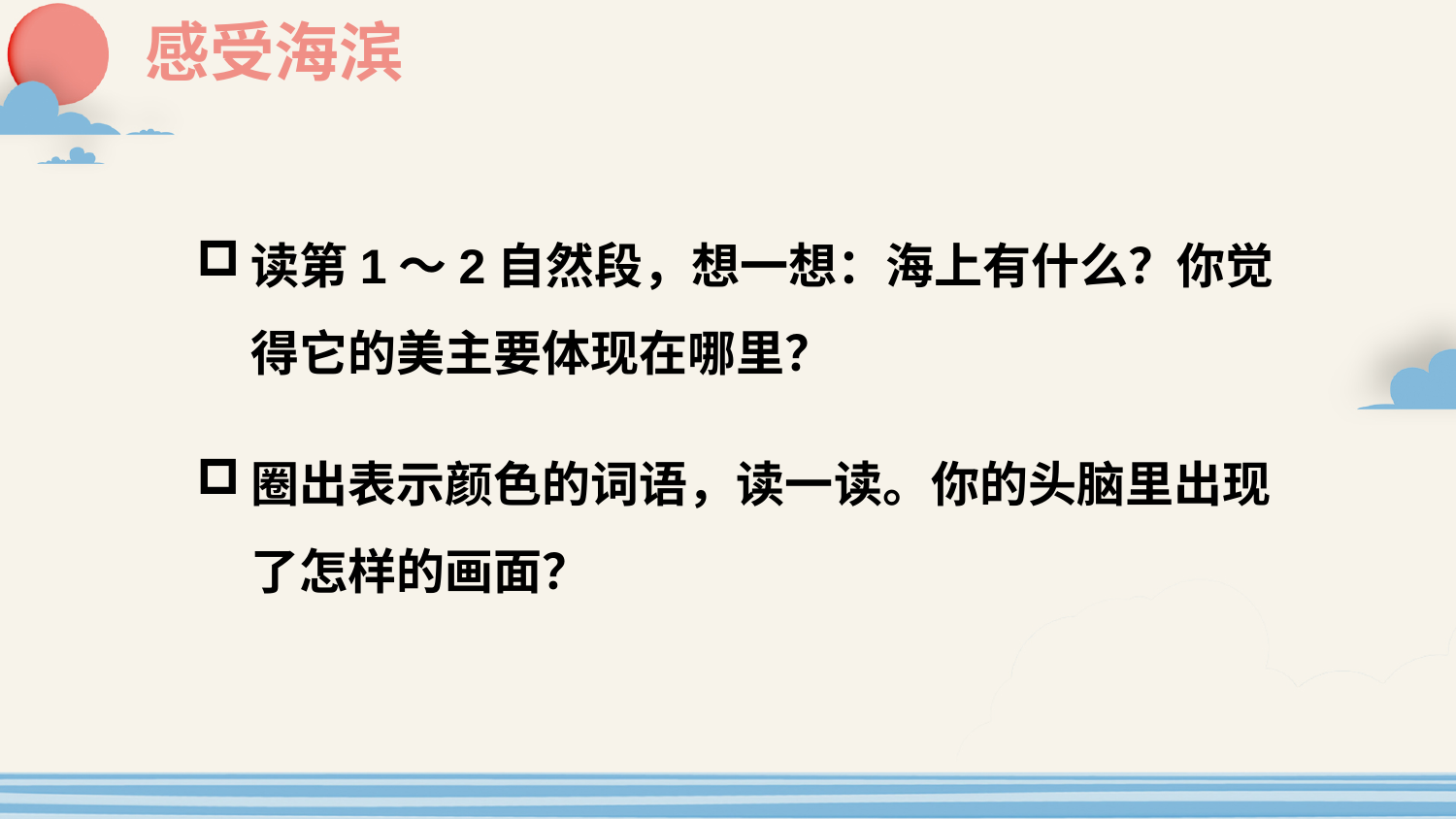

感受海滨
读第1～2自然段，想一想：海上有什么？你觉得它的美主要体现在哪里？
圈出表示颜色的词语，读一读。你的头脑里出现了怎样的画面？